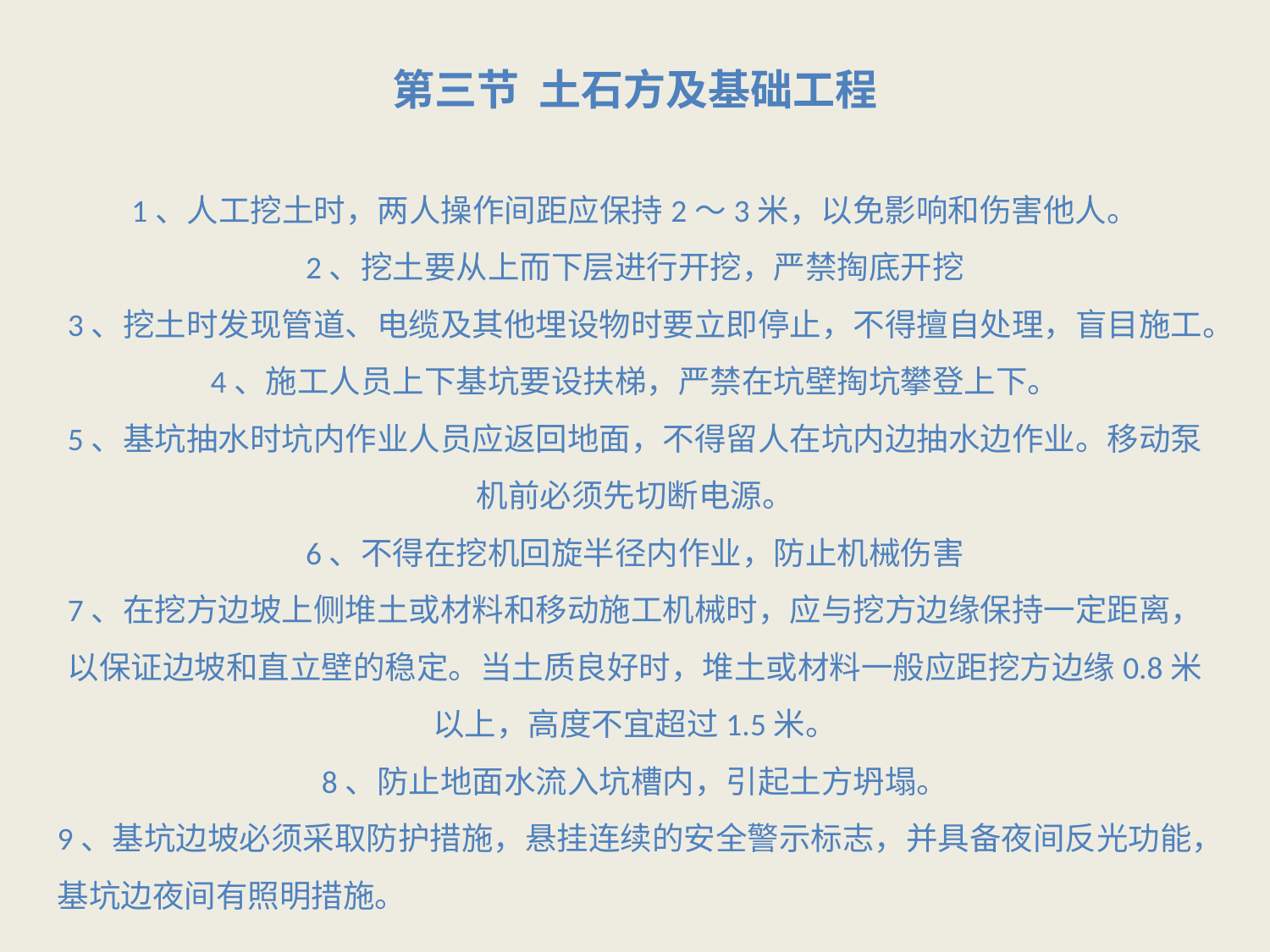

第三节  土石方及基础工程
1、人工挖土时，两人操作间距应保持2～3米，以免影响和伤害他人。2、挖土要从上而下层进行开挖，严禁掏底开挖3、挖土时发现管道、电缆及其他埋设物时要立即停止，不得擅自处理，盲目施工。4、施工人员上下基坑要设扶梯，严禁在坑壁掏坑攀登上下。5、基坑抽水时坑内作业人员应返回地面，不得留人在坑内边抽水边作业。移动泵机前必须先切断电源。6、不得在挖机回旋半径内作业，防止机械伤害7、在挖方边坡上侧堆土或材料和移动施工机械时，应与挖方边缘保持一定距离，以保证边坡和直立壁的稳定。当土质良好时，堆土或材料一般应距挖方边缘0.8米以上，高度不宜超过1.5米。8、防止地面水流入坑槽内，引起土方坍塌。9、基坑边坡必须采取防护措施，悬挂连续的安全警示标志，并具备夜间反光功能，基坑边夜间有照明措施。